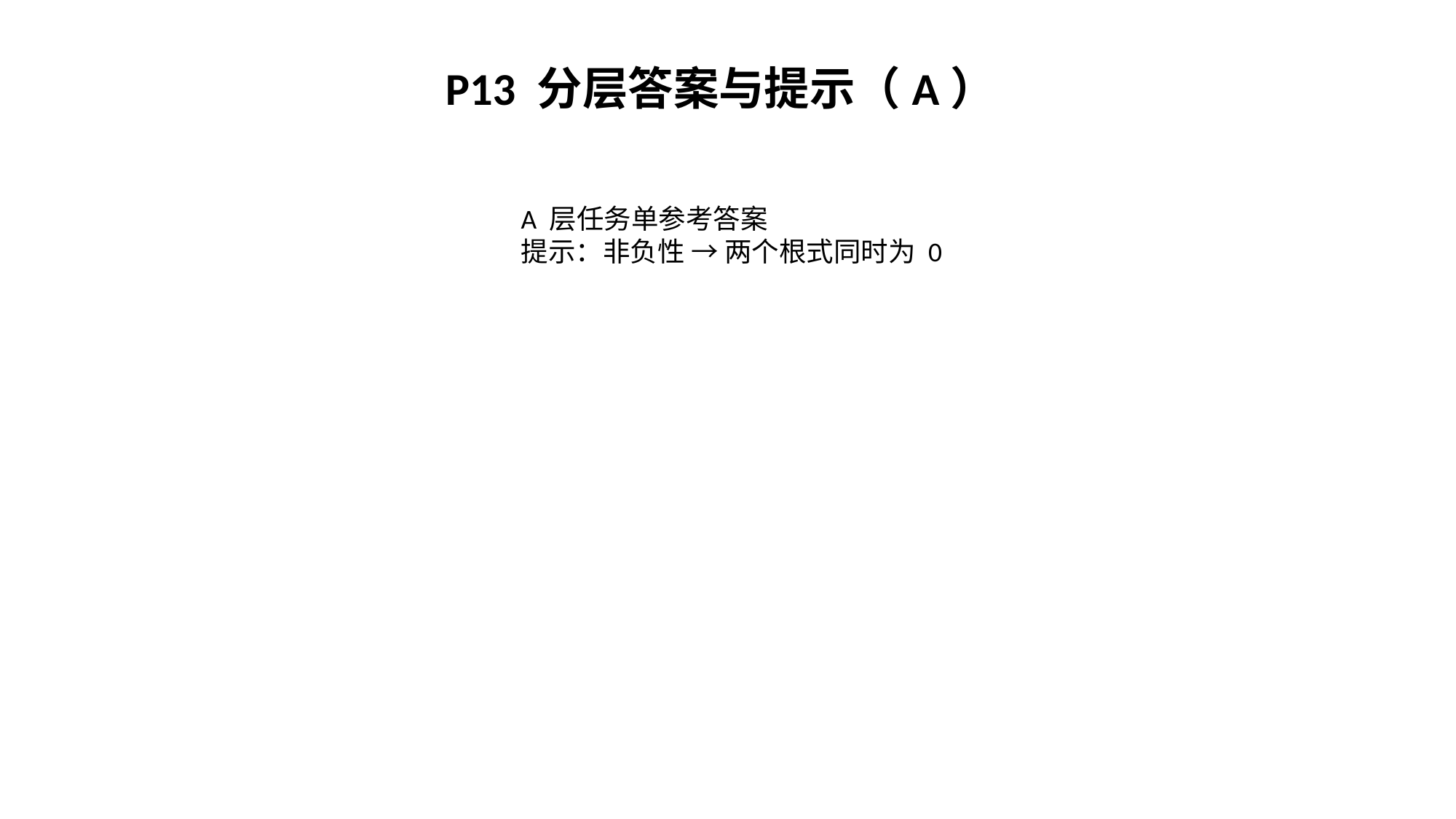

P13 分层答案与提示（A）
A 层任务单参考答案
提示：非负性 → 两个根式同时为 0